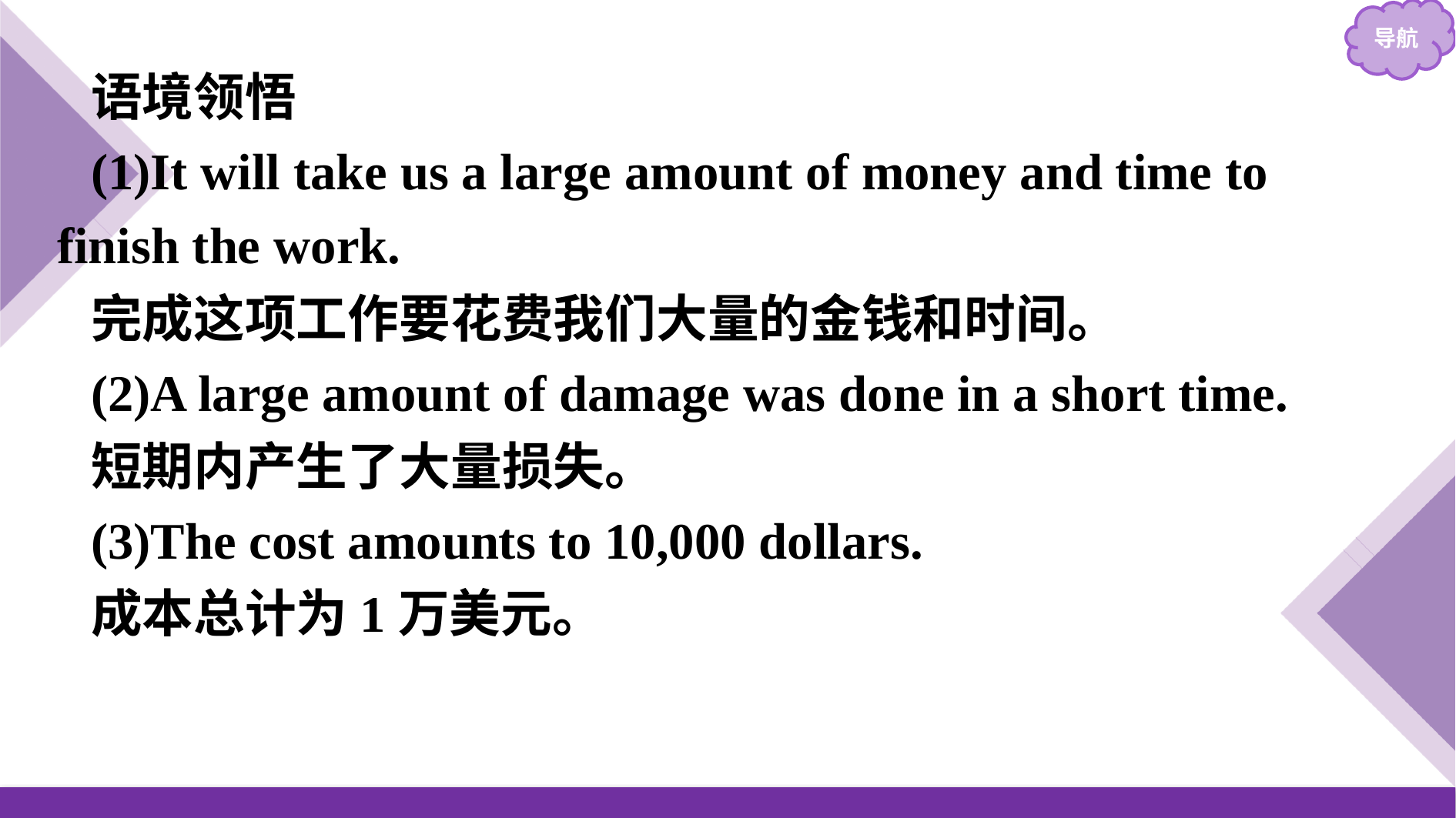

语境领悟
(1)It will take us a large amount of money and time to finish the work.
完成这项工作要花费我们大量的金钱和时间。
(2)A large amount of damage was done in a short time.
短期内产生了大量损失。
(3)The cost amounts to 10,000 dollars.
成本总计为1万美元。